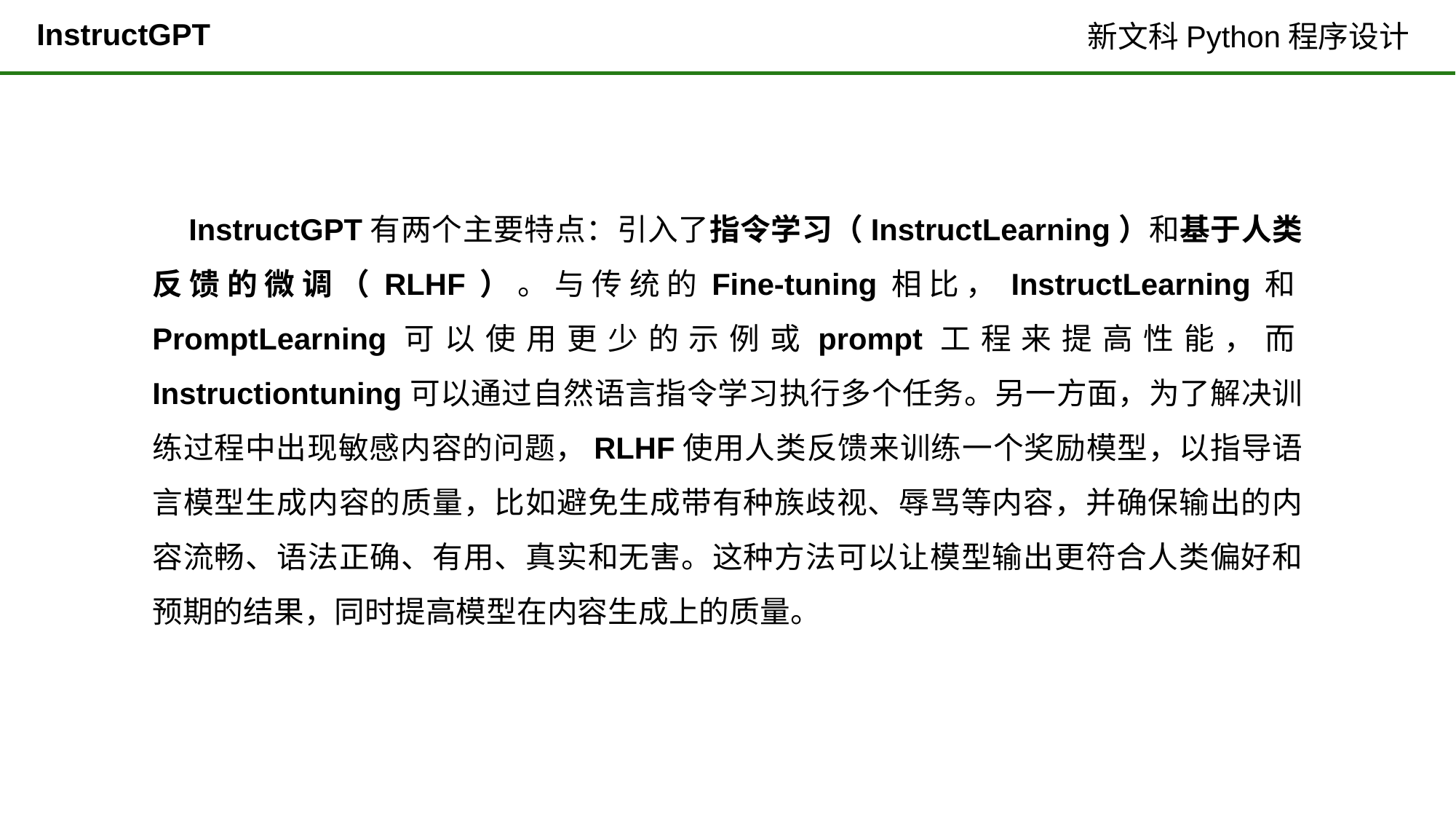

# InstructGPT
InstructGPT有两个主要特点：引入了指令学习（InstructLearning）和基于人类反馈的微调（RLHF）。与传统的Fine-tuning相比，InstructLearning和PromptLearning可以使用更少的示例或prompt工程来提高性能，而Instructiontuning可以通过自然语言指令学习执行多个任务。另一方面，为了解决训练过程中出现敏感内容的问题，RLHF使用人类反馈来训练一个奖励模型，以指导语言模型生成内容的质量，比如避免生成带有种族歧视、辱骂等内容，并确保输出的内容流畅、语法正确、有用、真实和无害。这种方法可以让模型输出更符合人类偏好和预期的结果，同时提高模型在内容生成上的质量。